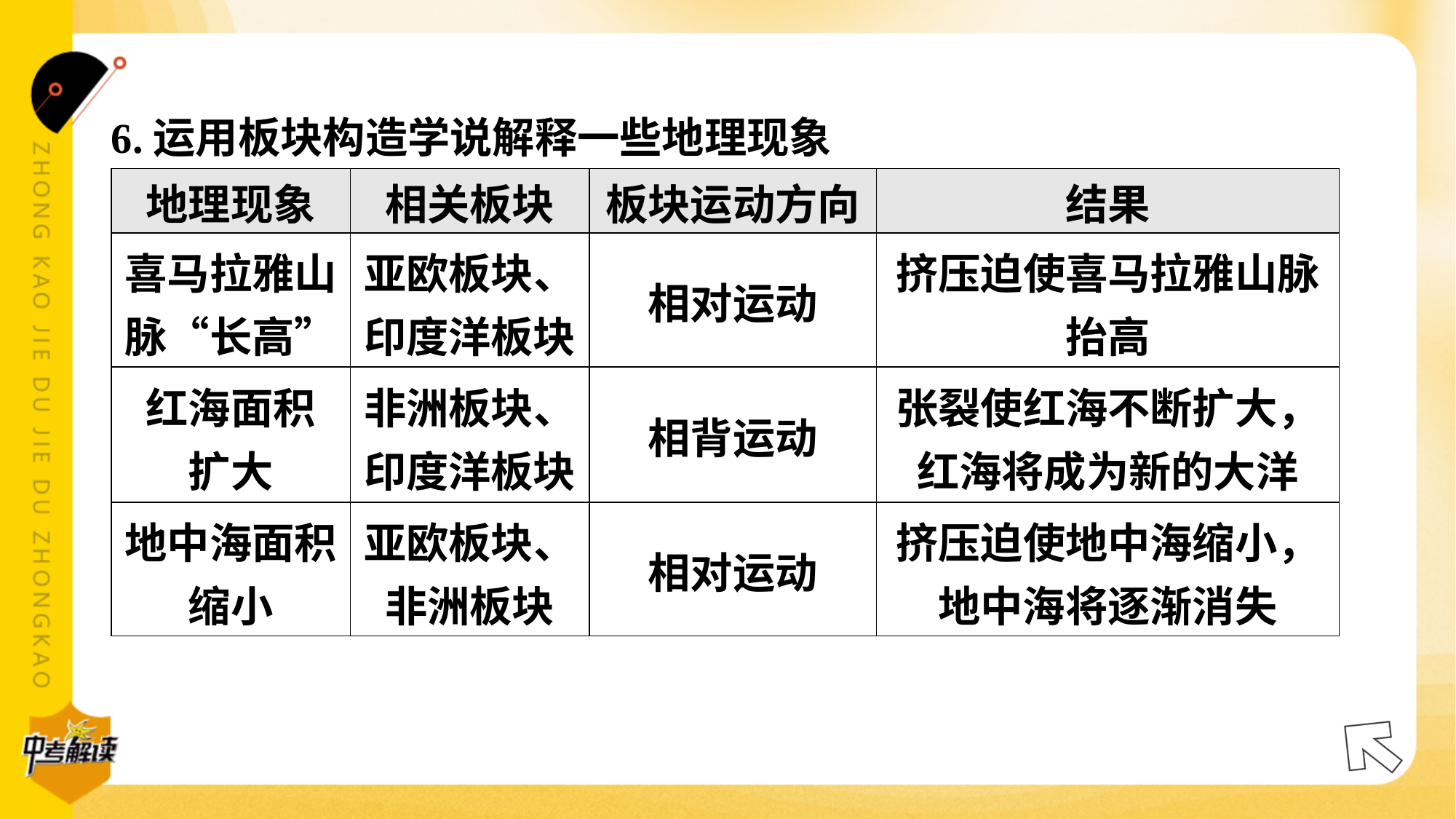

6.运用板块构造学说解释一些地理现象#6

| 地理现象 | 相关板块 | 板块运动方向 | 结果 |
| --- | --- | --- | --- |
| 喜马拉雅山 脉“长高” | 亚欧板块、 印度洋板块 | 相对运动 | 挤压迫使喜马拉雅山脉 抬高 |
| 红海面积 扩大 | 非洲板块、 印度洋板块 | 相背运动 | 张裂使红海不断扩大， 红海将成为新的大洋 |
| 地中海面积 缩小 | 亚欧板块、 非洲板块 | 相对运动 | 挤压迫使地中海缩小， 地中海将逐渐消失 |